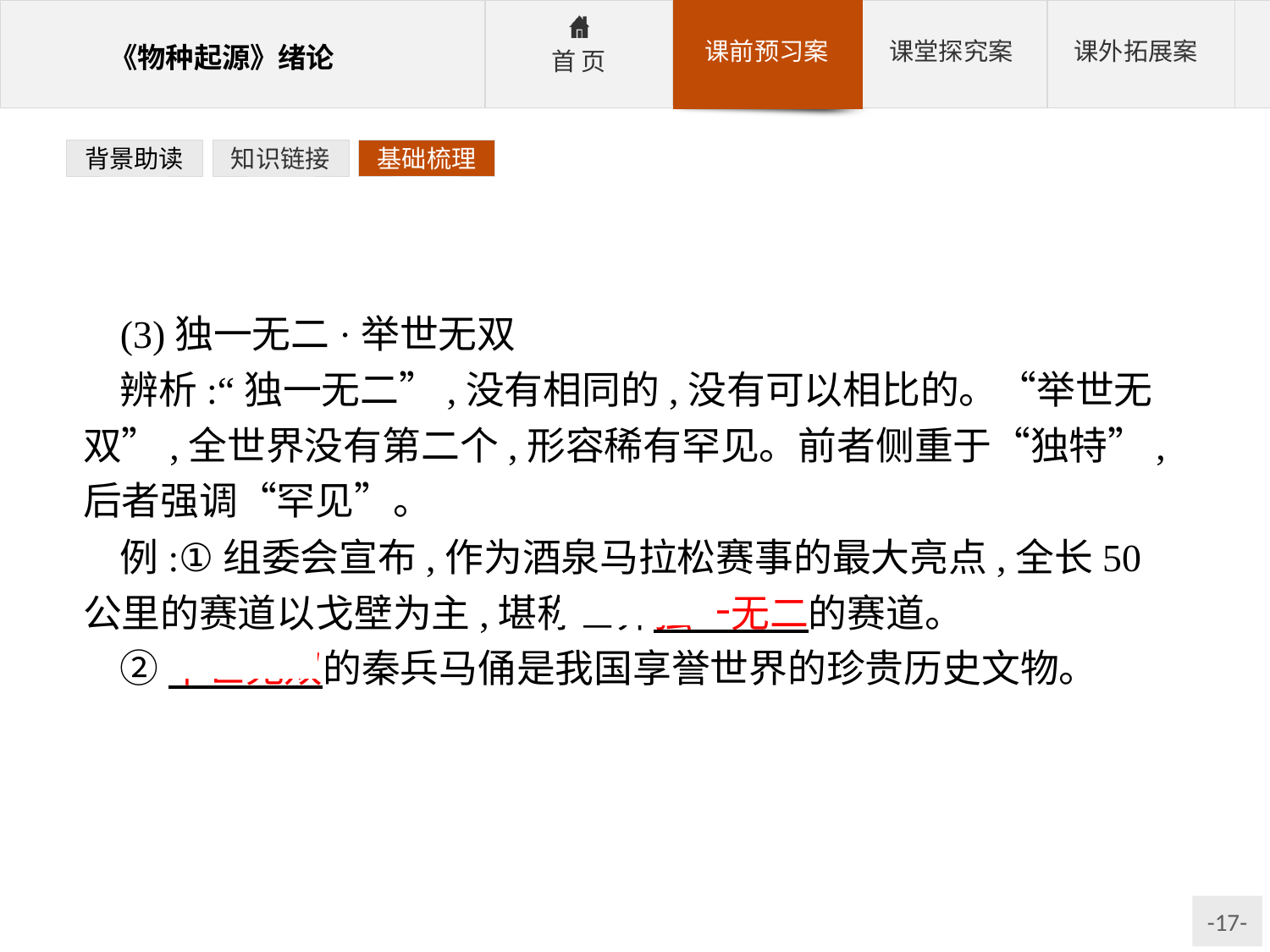

背景助读
知识链接
基础梳理
(3)独一无二·举世无双
辨析:“独一无二”,没有相同的,没有可以相比的。“举世无双”,全世界没有第二个,形容稀有罕见。前者侧重于“独特”,后者强调“罕见”。
例:①组委会宣布,作为酒泉马拉松赛事的最大亮点,全长50公里的赛道以戈壁为主,堪称世界独一无二的赛道。
②举世无双的秦兵马俑是我国享誉世界的珍贵历史文物。